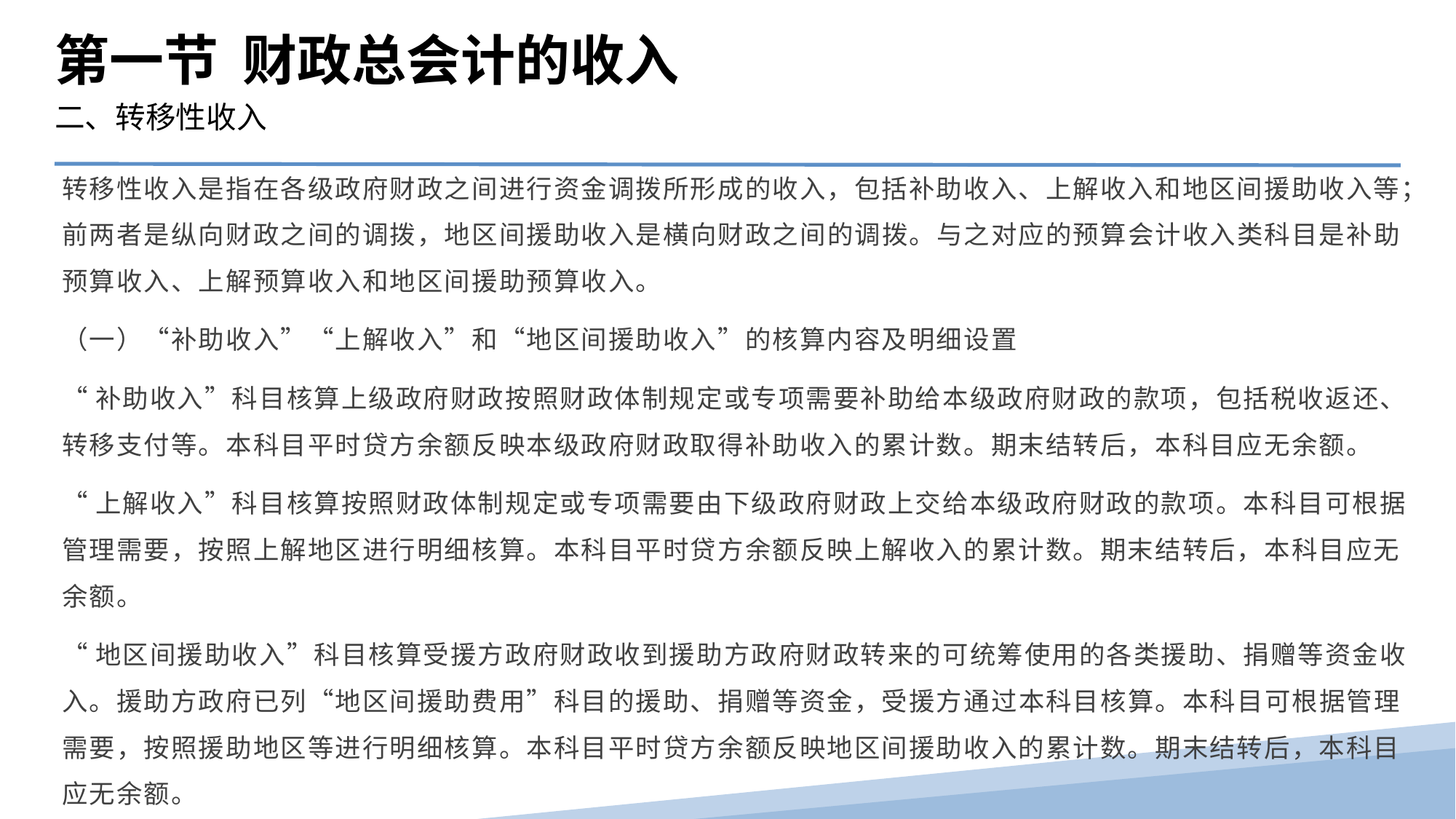

第一节  财政总会计的收入
二、转移性收入
转移性收入是指在各级政府财政之间进行资金调拨所形成的收入，包括补助收入、上解收入和地区间援助收入等；前两者是纵向财政之间的调拨，地区间援助收入是横向财政之间的调拨。与之对应的预算会计收入类科目是补助预算收入、上解预算收入和地区间援助预算收入。
（一）“补助收入”“上解收入”和“地区间援助收入”的核算内容及明细设置
“补助收入”科目核算上级政府财政按照财政体制规定或专项需要补助给本级政府财政的款项，包括税收返还、转移支付等。本科目平时贷方余额反映本级政府财政取得补助收入的累计数。期末结转后，本科目应无余额。
“上解收入”科目核算按照财政体制规定或专项需要由下级政府财政上交给本级政府财政的款项。本科目可根据管理需要，按照上解地区进行明细核算。本科目平时贷方余额反映上解收入的累计数。期末结转后，本科目应无余额。
“地区间援助收入”科目核算受援方政府财政收到援助方政府财政转来的可统筹使用的各类援助、捐赠等资金收入。援助方政府已列“地区间援助费用”科目的援助、捐赠等资金，受援方通过本科目核算。本科目可根据管理需要，按照援助地区等进行明细核算。本科目平时贷方余额反映地区间援助收入的累计数。期末结转后，本科目应无余额。